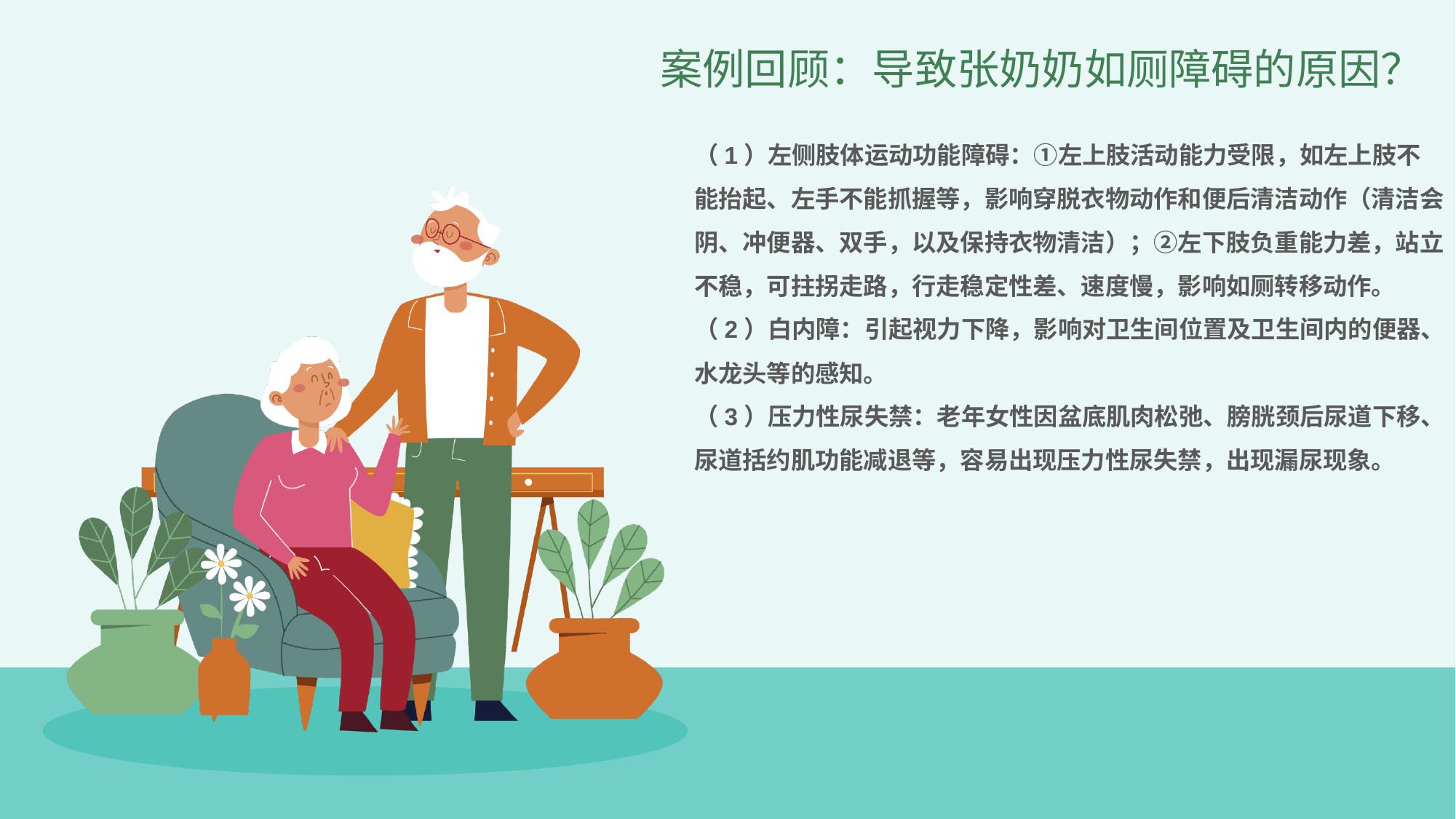

案例回顾：导致张奶奶如厕障碍的原因？
（1）左侧肢体运动功能障碍：①左上肢活动能力受限，如左上肢不能抬起、左手不能抓握等，影响穿脱衣物动作和便后清洁动作（清洁会阴、冲便器、双手，以及保持衣物清洁）；②左下肢负重能力差，站立不稳，可拄拐走路，行走稳定性差、速度慢，影响如厕转移动作。
（2）白内障：引起视力下降，影响对卫生间位置及卫生间内的便器、水龙头等的感知。
（3）压力性尿失禁：老年女性因盆底肌肉松弛、膀胱颈后尿道下移、尿道括约肌功能减退等，容易出现压力性尿失禁，出现漏尿现象。